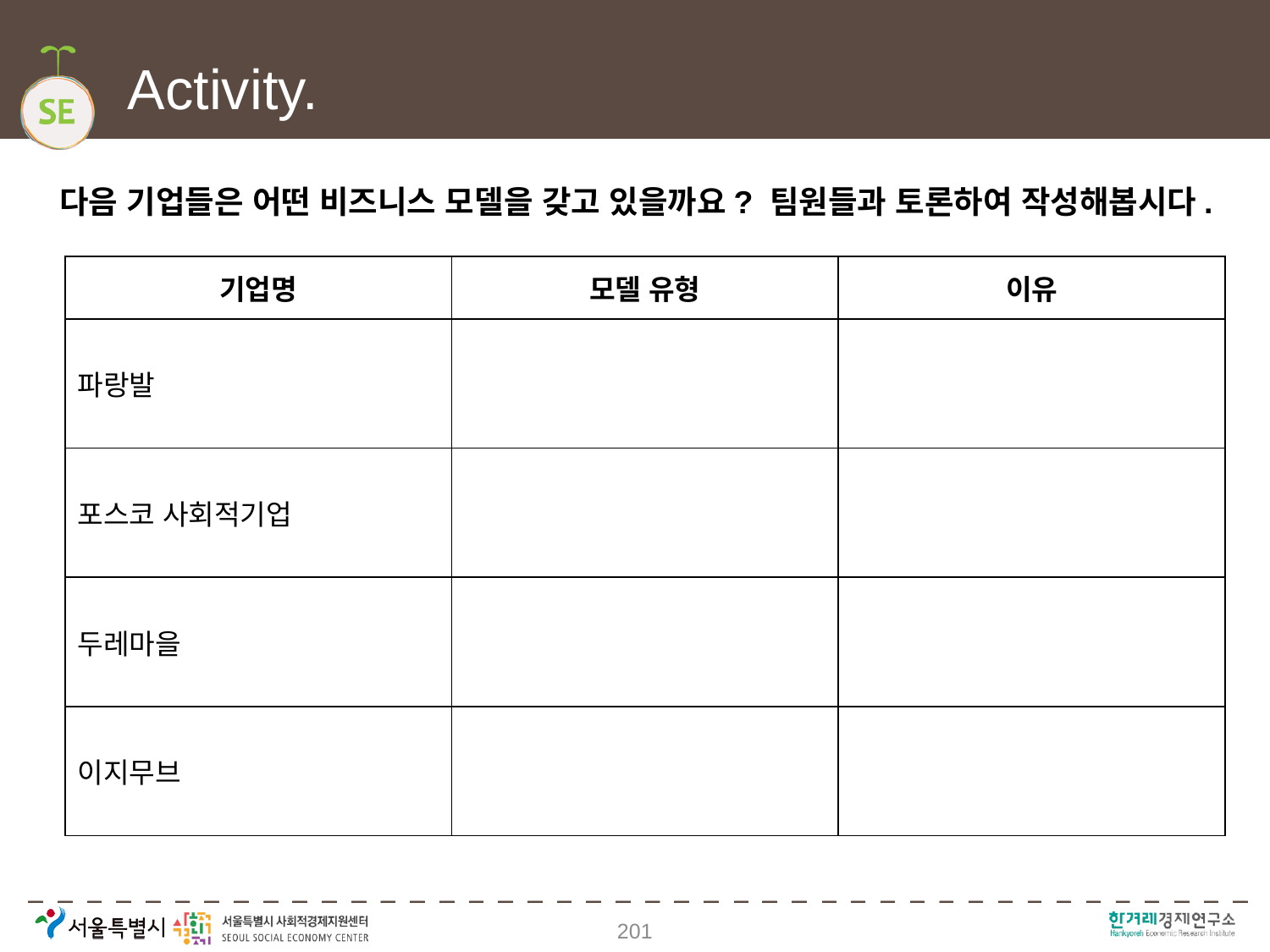

# Activity.
다음 기업들은 어떤 비즈니스 모델을 갖고 있을까요? 팀원들과 토론하여 작성해봅시다.
| 기업명 | 모델 유형 | 이유 |
| --- | --- | --- |
| 파랑발 |  |  |
| 포스코 사회적기업 |  |  |
| 두레마을 |  |  |
| 이지무브 |  |  |
201